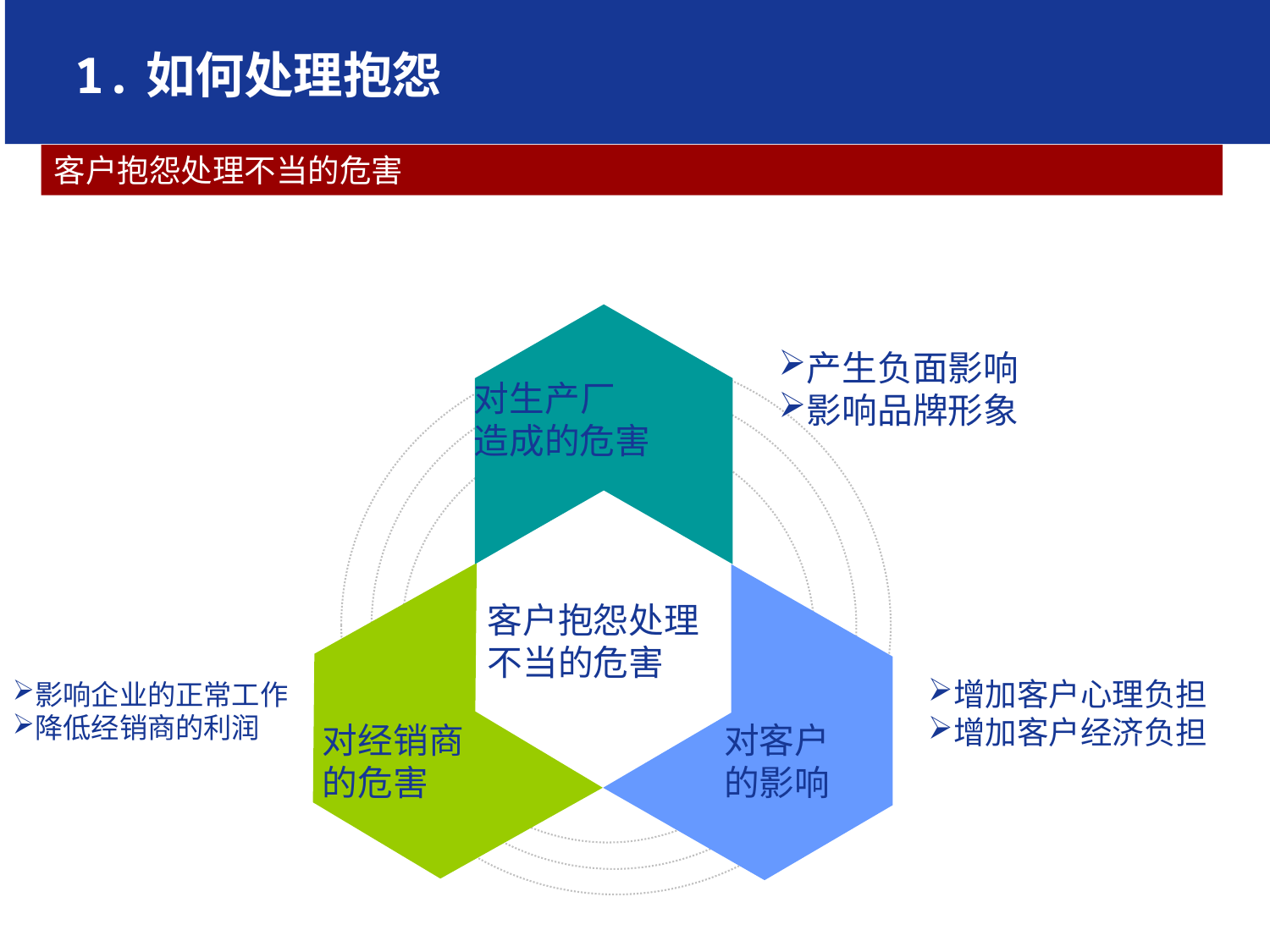

1.如何处理抱怨
客户抱怨处理不当的危害

产生负面影响
影响品牌形象

对生产厂
造成的危害

客户抱怨处理不当的危害

增加客户心理负担
增加客户经济负担
影响企业的正常工作
降低经销商的利润
对经销商的危害
对客户的影响